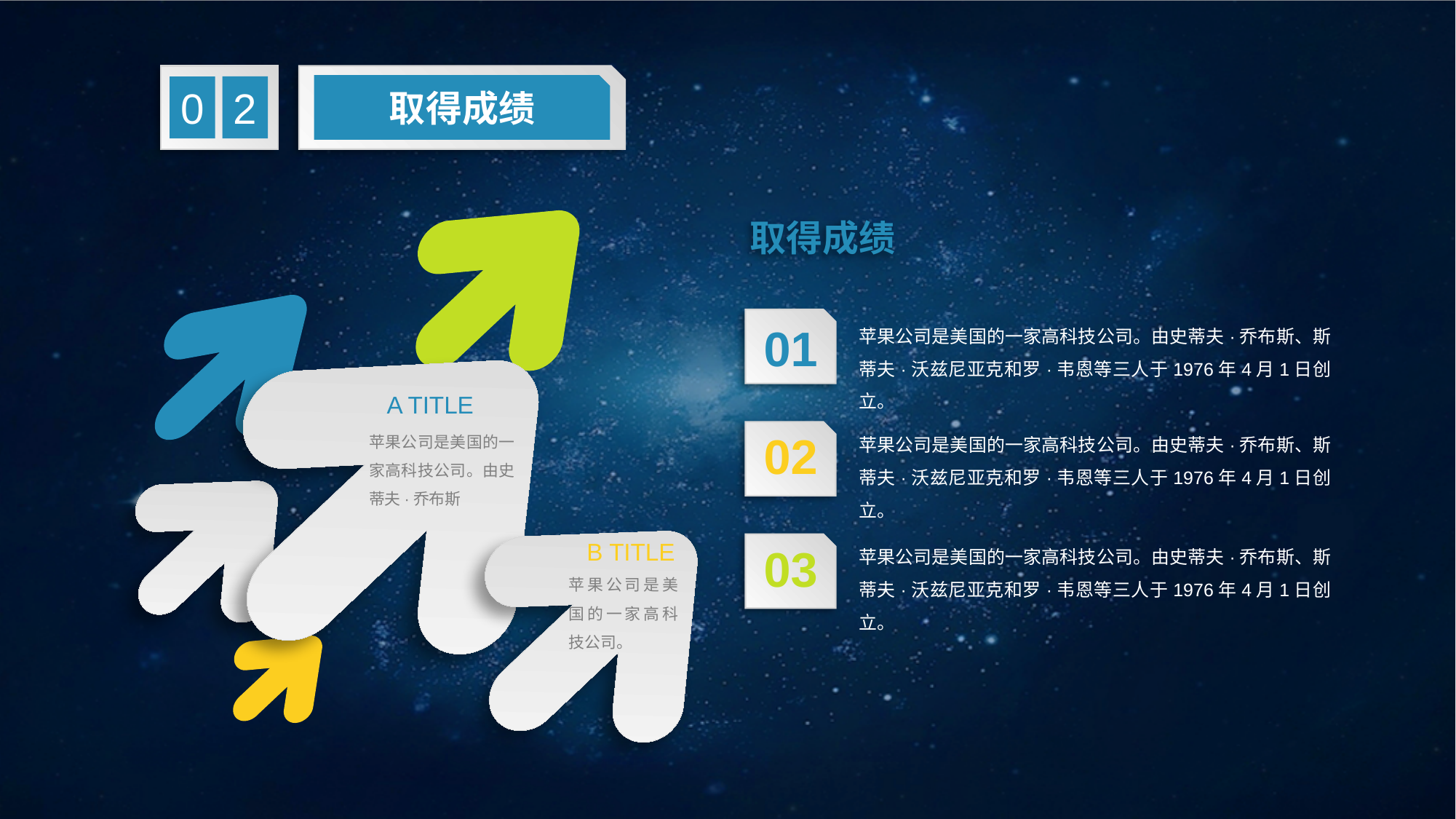

取得成绩

2

0

取得成绩

苹果公司是美国的一家高科技公司。由史蒂夫·乔布斯、斯蒂夫·沃兹尼亚克和罗·韦恩等三人于1976年4月1日创立。

01

A TITLE
苹果公司是美国的一家高科技公司。由史蒂夫·乔布斯
苹果公司是美国的一家高科技公司。由史蒂夫·乔布斯、斯蒂夫·沃兹尼亚克和罗·韦恩等三人于1976年4月1日创立。
02

B TITLE
苹果公司是美国的一家高科技公司。
苹果公司是美国的一家高科技公司。由史蒂夫·乔布斯、斯蒂夫·沃兹尼亚克和罗·韦恩等三人于1976年4月1日创立。
03